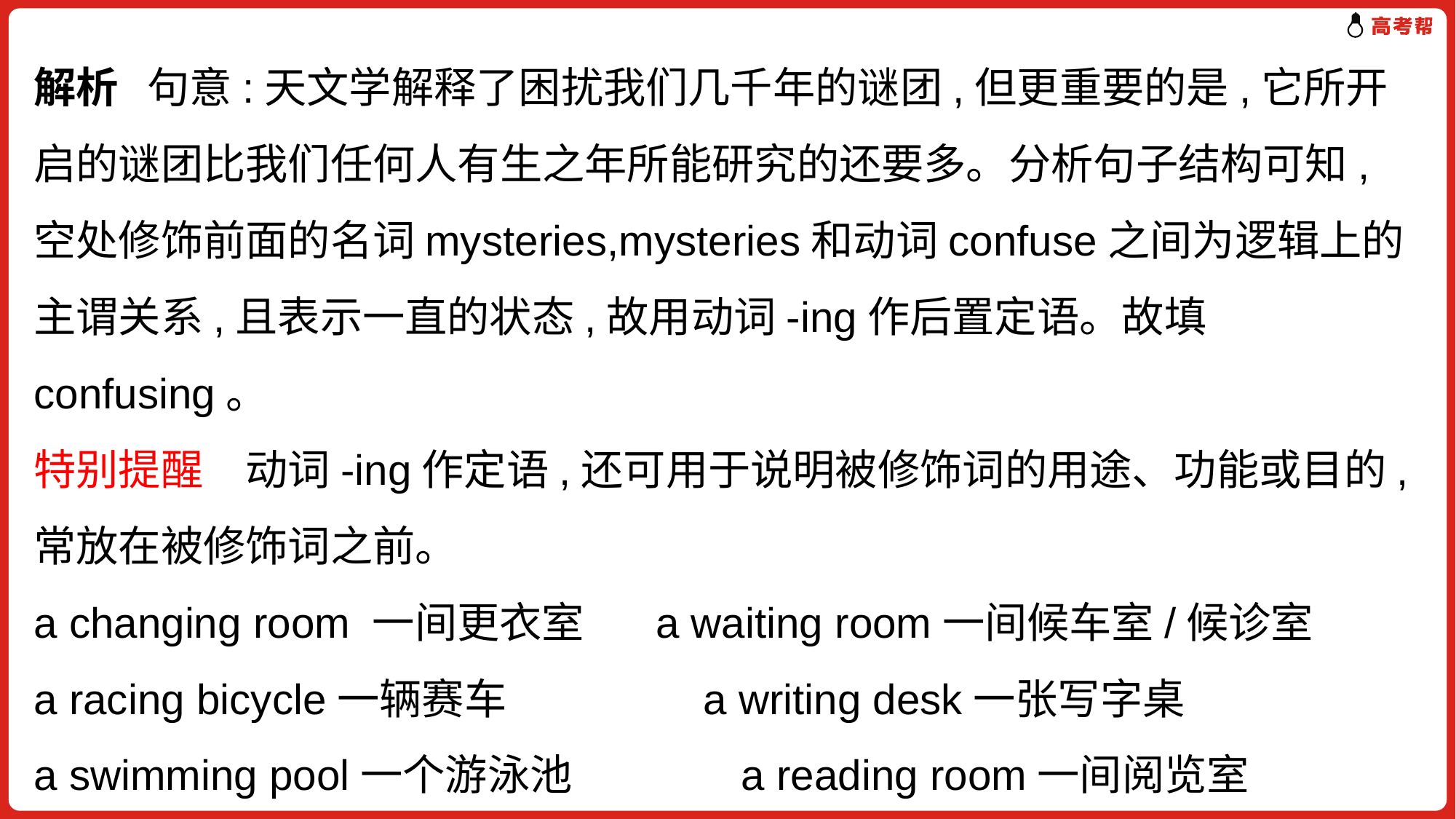

解析   句意:天文学解释了困扰我们几千年的谜团,但更重要的是,它所开启的谜团比我们任何人有生之年所能研究的还要多。分析句子结构可知,空处修饰前面的名词mysteries,mysteries和动词confuse之间为逻辑上的主谓关系,且表示一直的状态,故用动词-ing作后置定语。故填confusing。
特别提醒　动词-ing作定语,还可用于说明被修饰词的用途、功能或目的,常放在被修饰词之前。
a changing room 一间更衣室　  a waiting room一间候车室/候诊室
a racing bicycle一辆赛车	            a writing desk一张写字桌
a swimming pool一个游泳池 	　a reading room一间阅览室